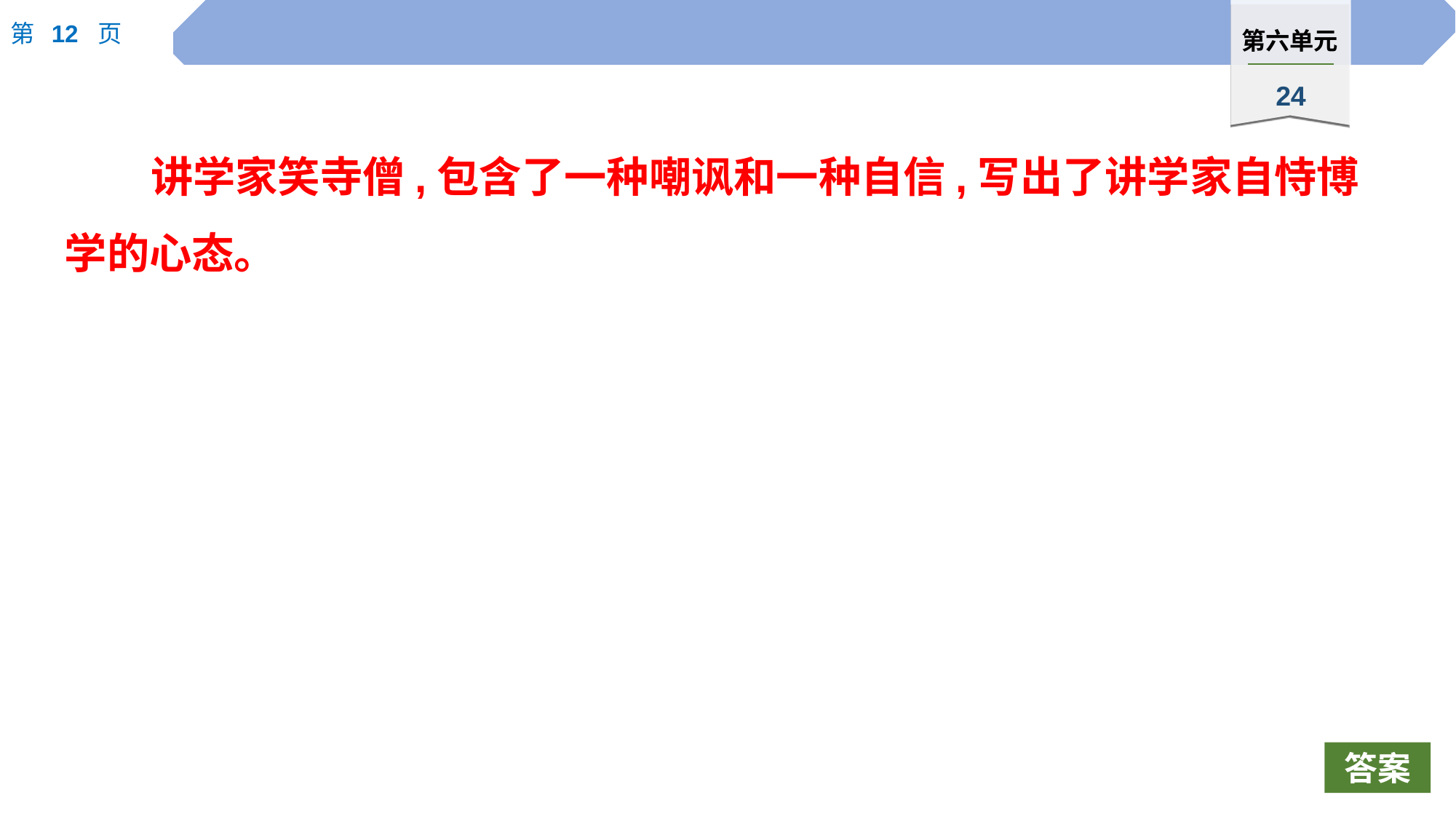

讲学家笑寺僧,包含了一种嘲讽和一种自信,写出了讲学家自恃博学的心态。
答案